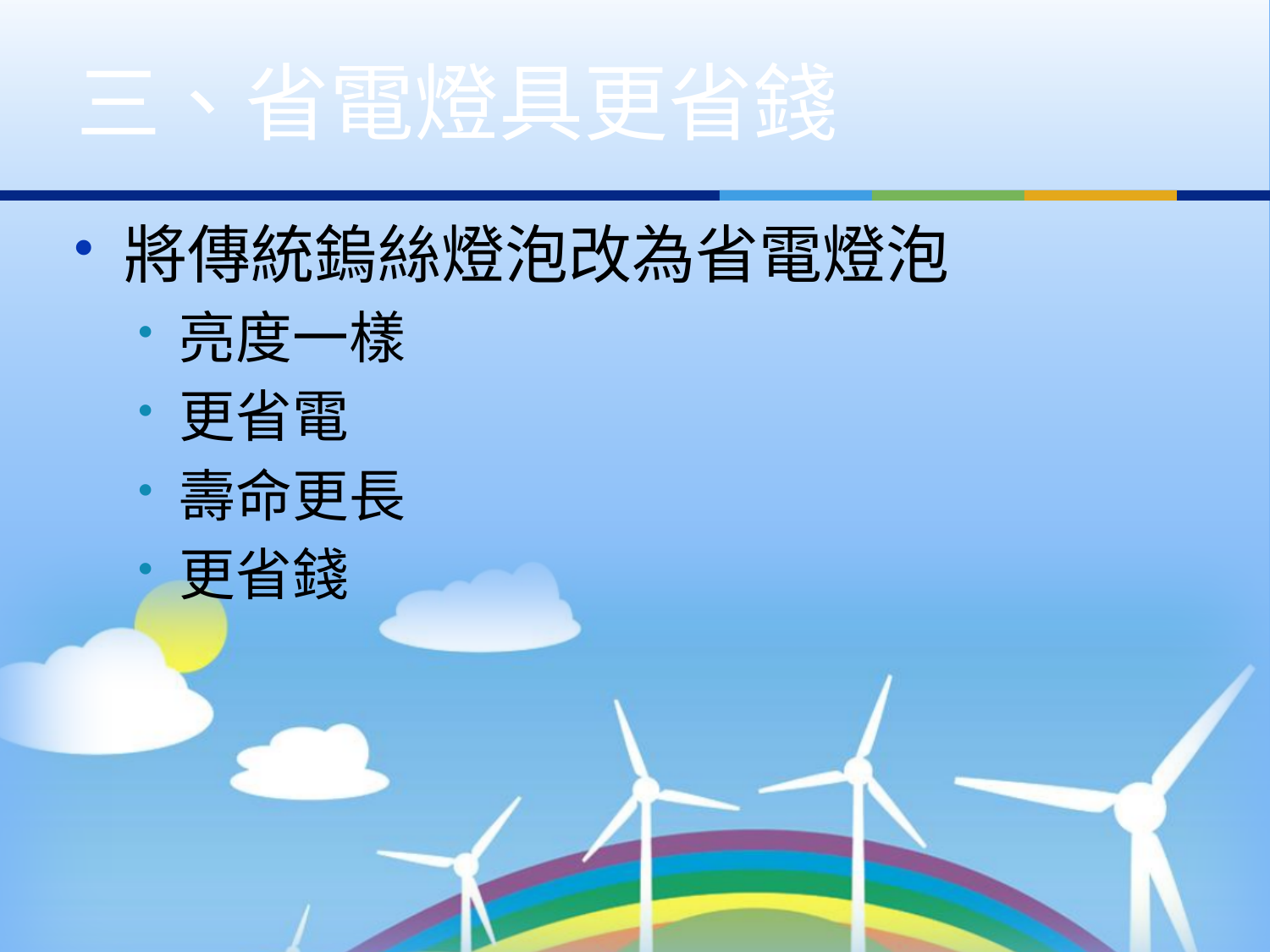

# 三、省電燈具更省錢
將傳統鎢絲燈泡改為省電燈泡
亮度一樣
更省電
壽命更長
更省錢